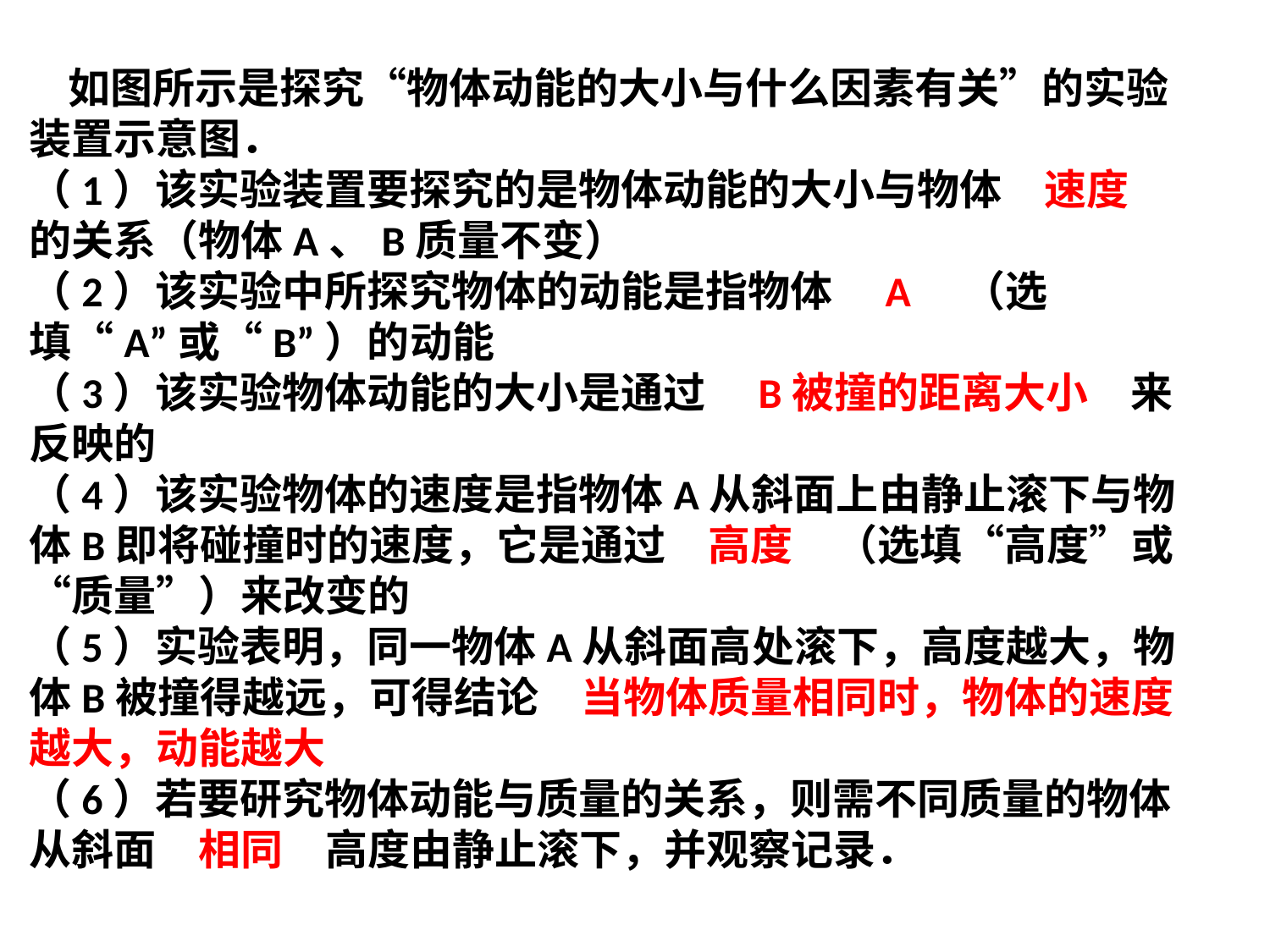

如图所示是探究“物体动能的大小与什么因素有关”的实验装置示意图．
（1）该实验装置要探究的是物体动能的大小与物体　速度　的关系（物体A、B质量不变）
（2）该实验中所探究物体的动能是指物体　A　（选填“A”或“B”）的动能
（3）该实验物体动能的大小是通过　B被撞的距离大小　来反映的
（4）该实验物体的速度是指物体A从斜面上由静止滚下与物体B即将碰撞时的速度，它是通过　高度　（选填“高度”或“质量”）来改变的
（5）实验表明，同一物体A从斜面高处滚下，高度越大，物体B被撞得越远，可得结论　当物体质量相同时，物体的速度越大，动能越大
（6）若要研究物体动能与质量的关系，则需不同质量的物体从斜面　相同　高度由静止滚下，并观察记录．